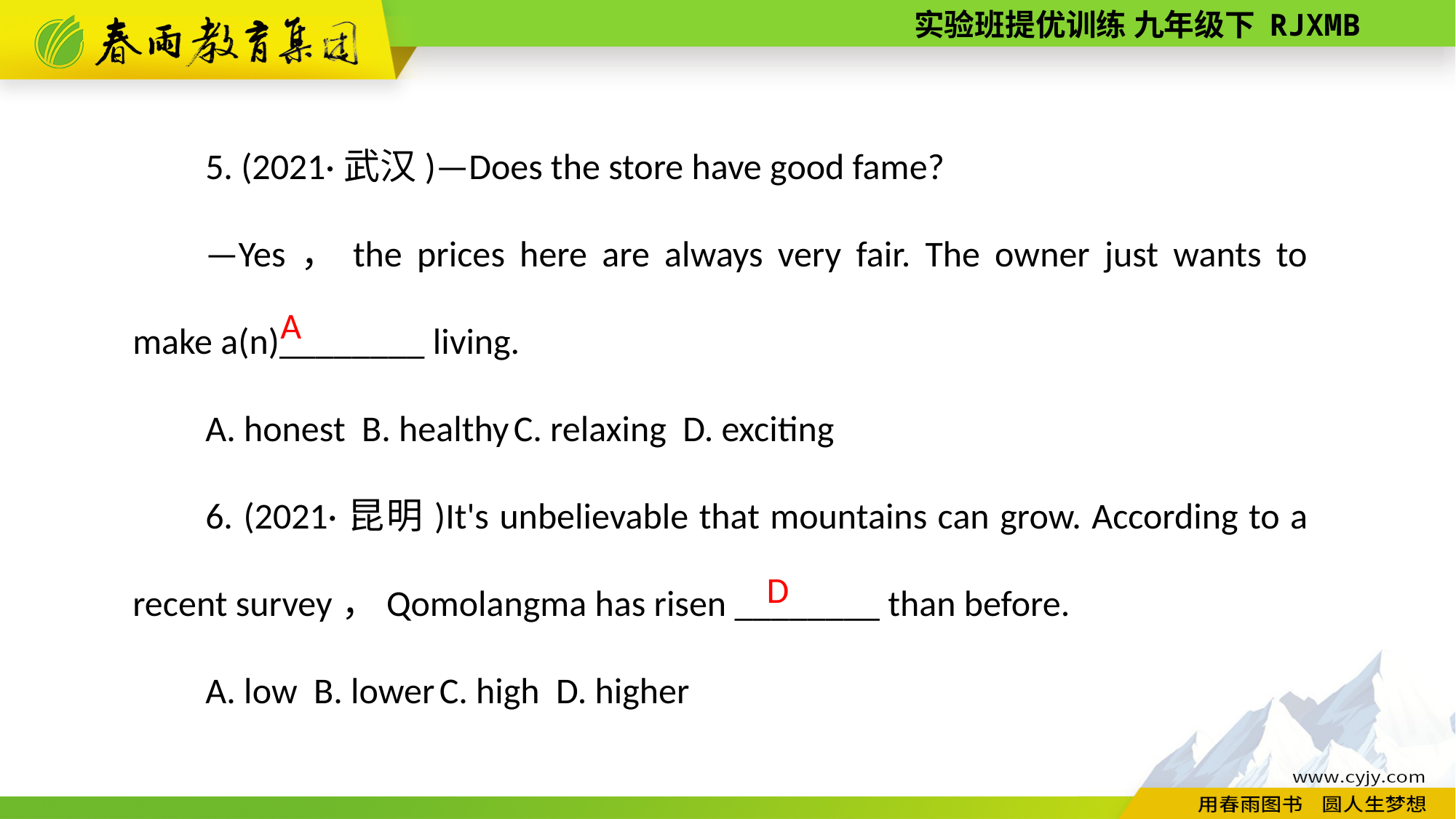

5. (2021·武汉)—Does the store have good fame?
—Yes，the prices here are always very fair. The owner just wants to make a(n)________ living.
A. honest  B. healthy C. relaxing  D. exciting
6. (2021·昆明)It's unbelievable that mountains can grow. According to a recent survey，Qomolangma has risen ________ than before.
A. low  B. lower C. high  D. higher
A
 D